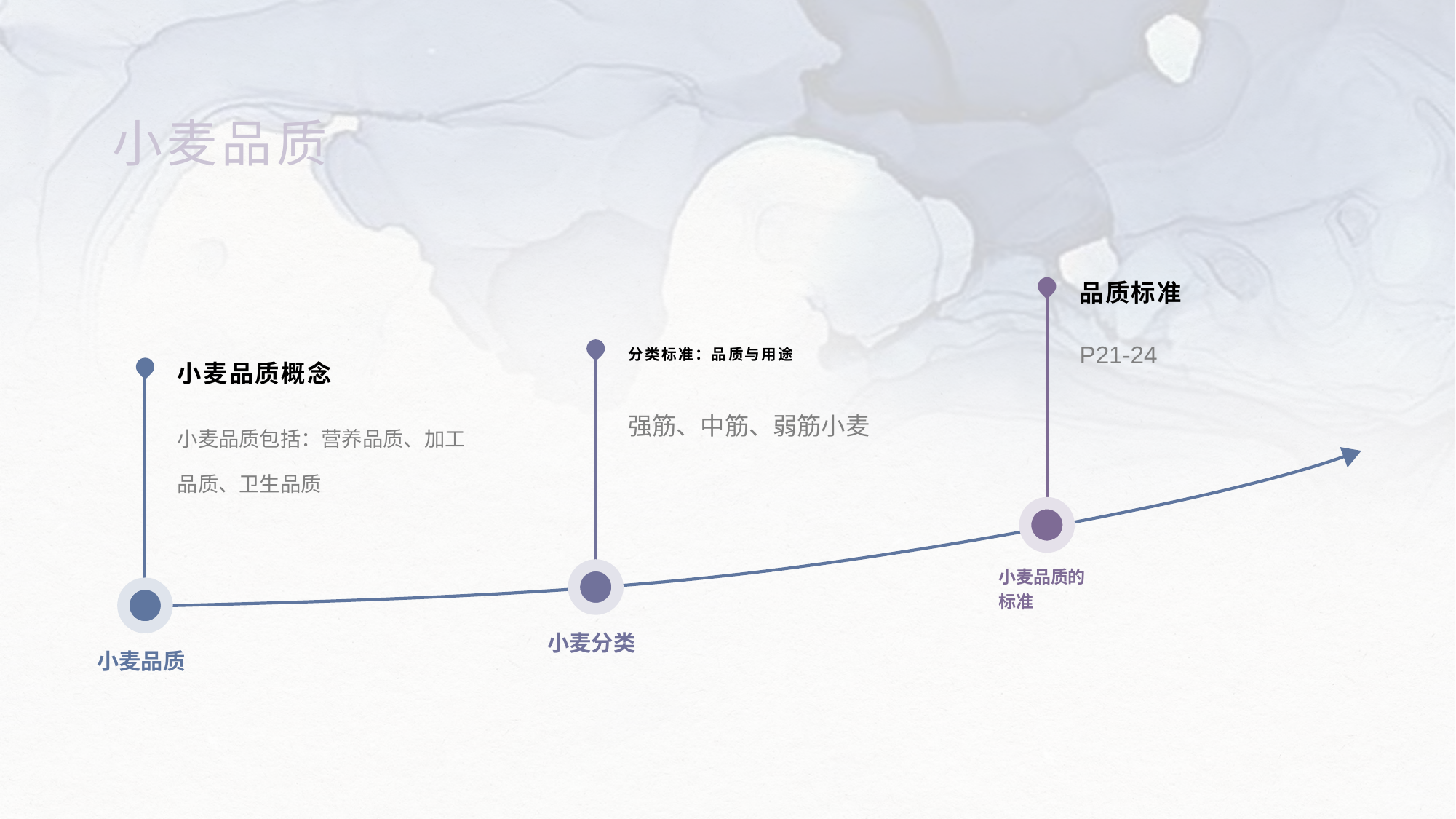

小麦品质
品质标准

P21-24
分类标准：品质与用途

小麦品质概念

强筋、中筋、弱筋小麦
小麦品质包括：营养品质、加工品质、卫生品质

小麦品质的标准

小麦分类
小麦品质